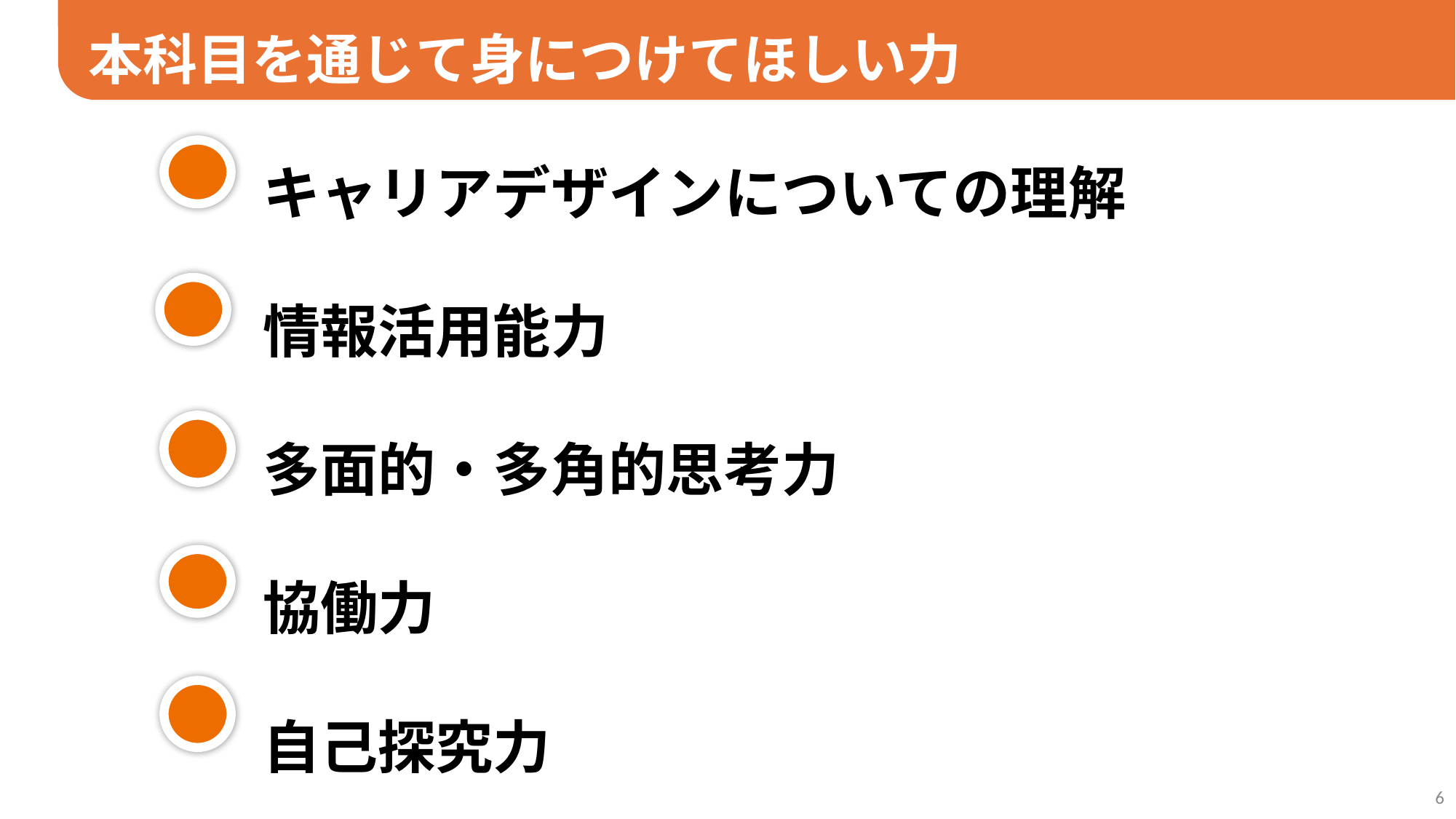

本科目を通じて身につけてほしい力
キャリアデザインについての理解
情報活用能力
多面的・多角的思考力
協働力
自己探究力

6